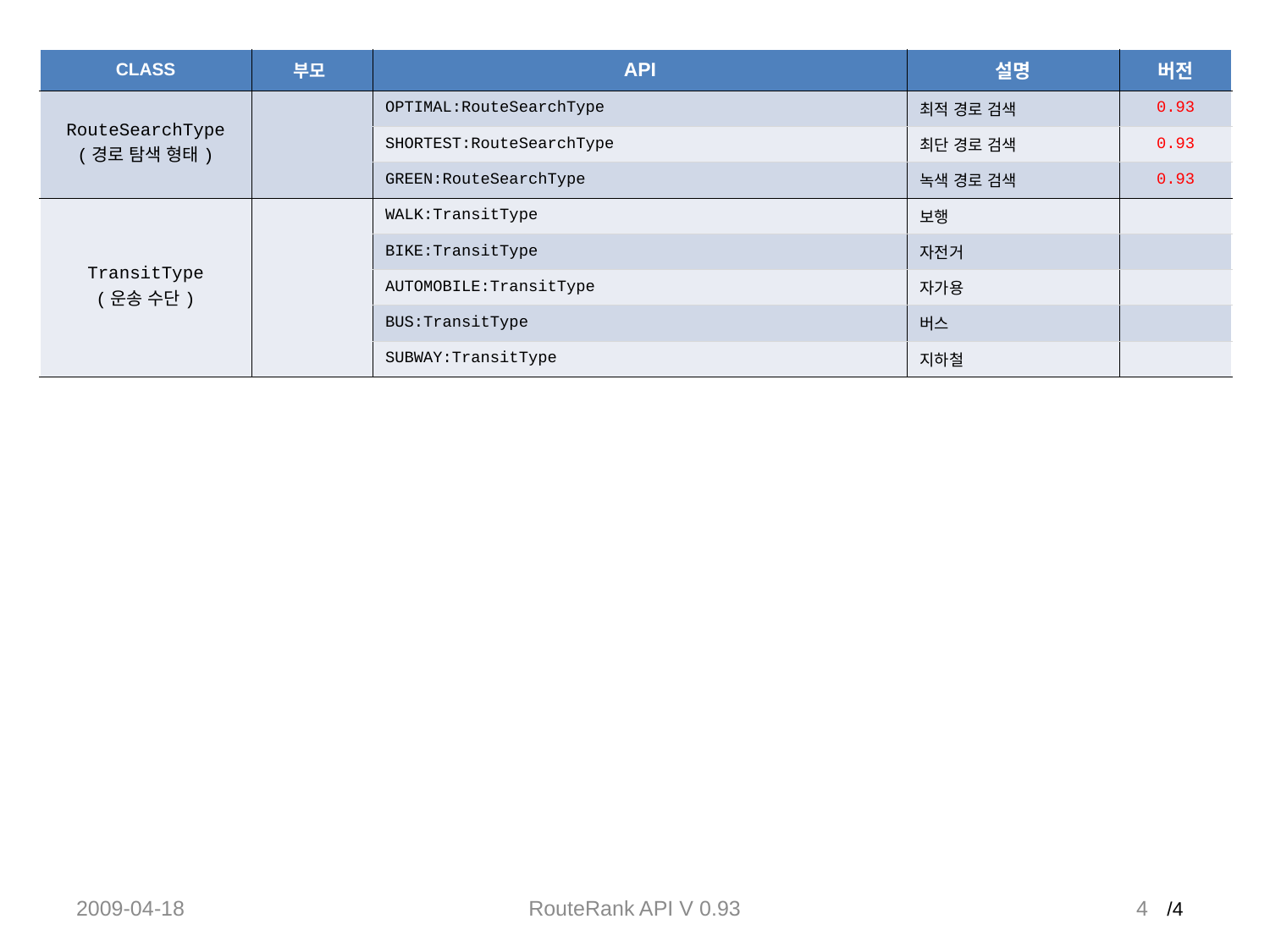

| CLASS | 부모 | API | 설명 | 버전 |
| --- | --- | --- | --- | --- |
| RouteSearchType (경로 탐색 형태) |  | OPTIMAL:RouteSearchType | 최적 경로 검색 | 0.93 |
|  |  | SHORTEST:RouteSearchType | 최단 경로 검색 | 0.93 |
|  |  | GREEN:RouteSearchType | 녹색 경로 검색 | 0.93 |
| TransitType (운송 수단) |  | WALK:TransitType | 보행 |  |
|  |  | BIKE:TransitType | 자전거 |  |
|  |  | AUTOMOBILE:TransitType | 자가용 |  |
|  |  | BUS:TransitType | 버스 |  |
|  |  | SUBWAY:TransitType | 지하철 |  |
2009-04-18
RouteRank API V 0.93
4